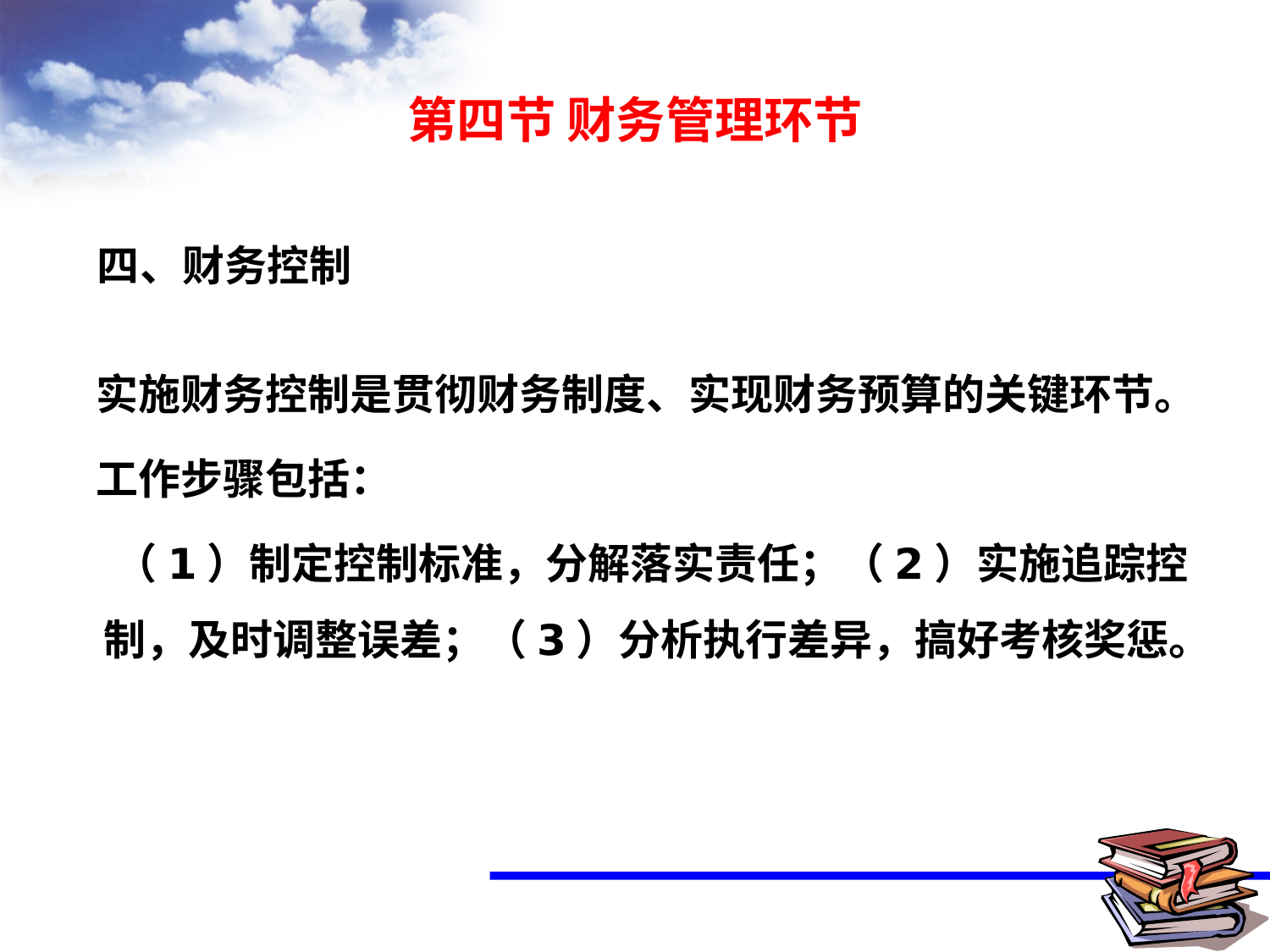

# 第四节 财务管理环节
四、财务控制
     实施财务控制是贯彻财务制度、实现财务预算的关键环节。
     工作步骤包括：
       （1）制定控制标准，分解落实责任；（2）实施追踪控制，及时调整误差；（3）分析执行差异，搞好考核奖惩。